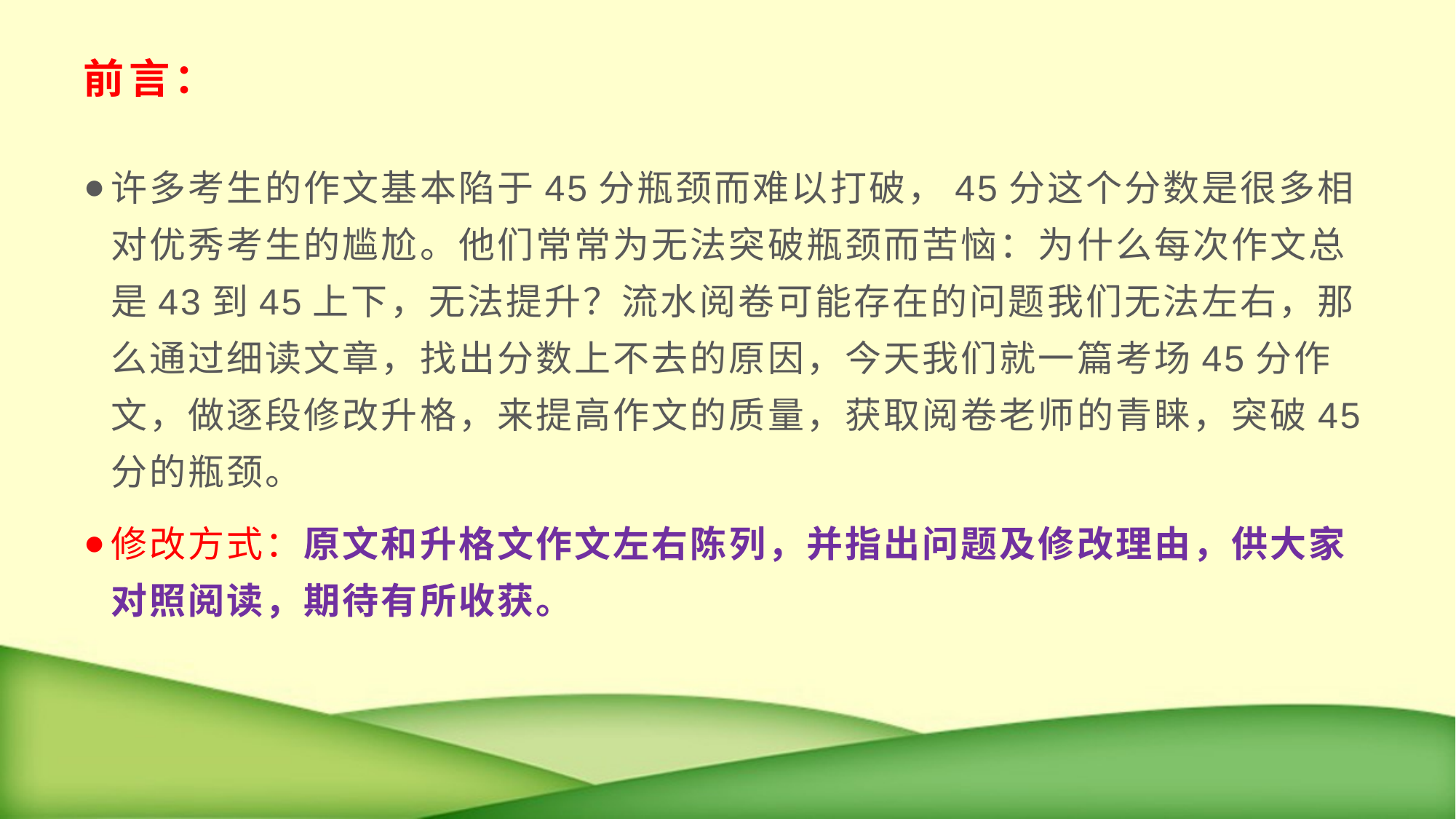

# 前言：
许多考生的作文基本陷于45分瓶颈而难以打破，45分这个分数是很多相对优秀考生的尴尬。他们常常为无法突破瓶颈而苦恼：为什么每次作文总是43到45上下，无法提升？流水阅卷可能存在的问题我们无法左右，那么通过细读文章，找出分数上不去的原因，今天我们就一篇考场45分作文，做逐段修改升格，来提高作文的质量，获取阅卷老师的青睐，突破45分的瓶颈。
修改方式：原文和升格文作文左右陈列，并指出问题及修改理由，供大家对照阅读，期待有所收获。